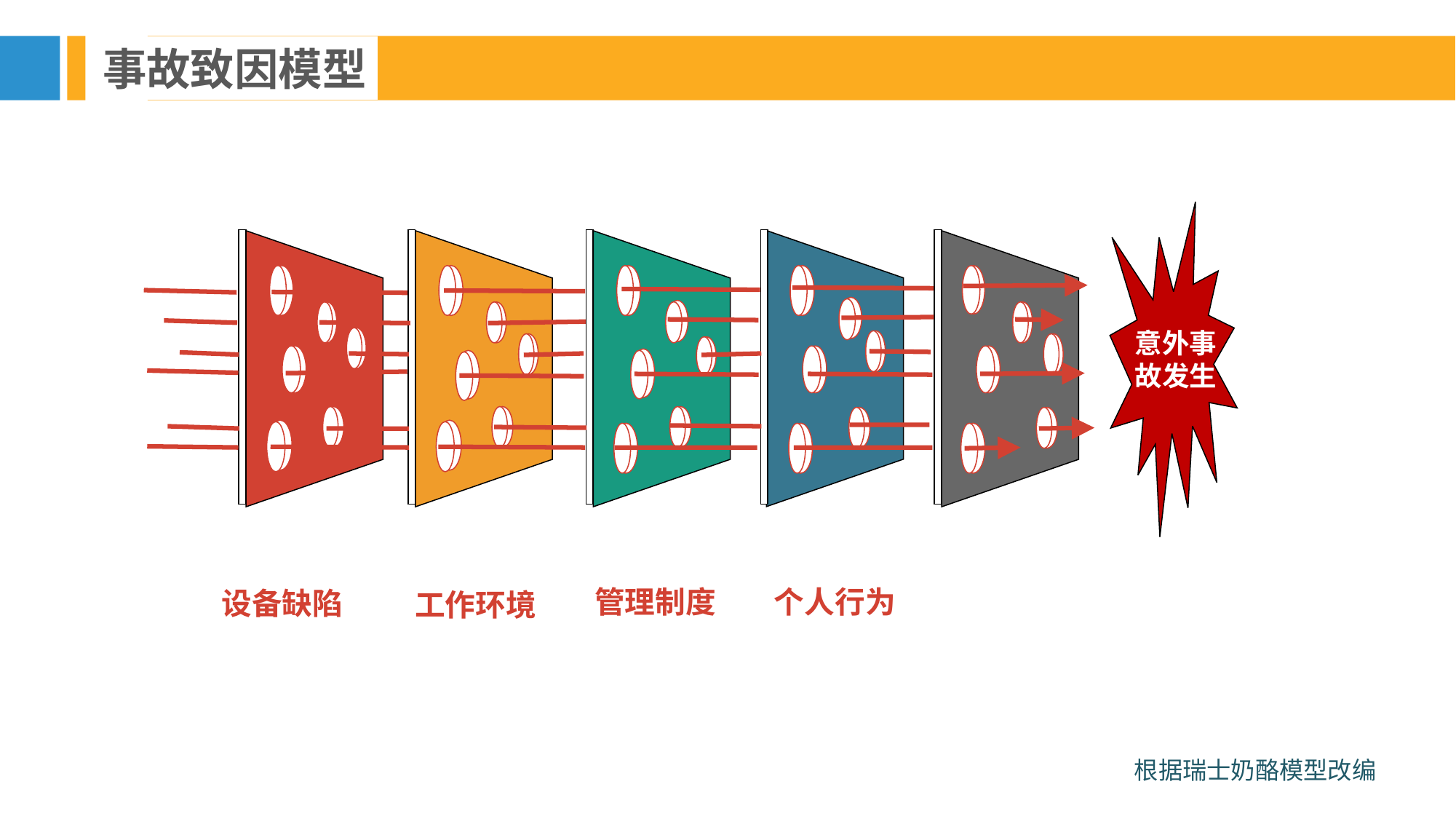

事故致因模型

意外事故发生

管理制度
个人行为
设备缺陷
工作环境
根据瑞士奶酪模型改编